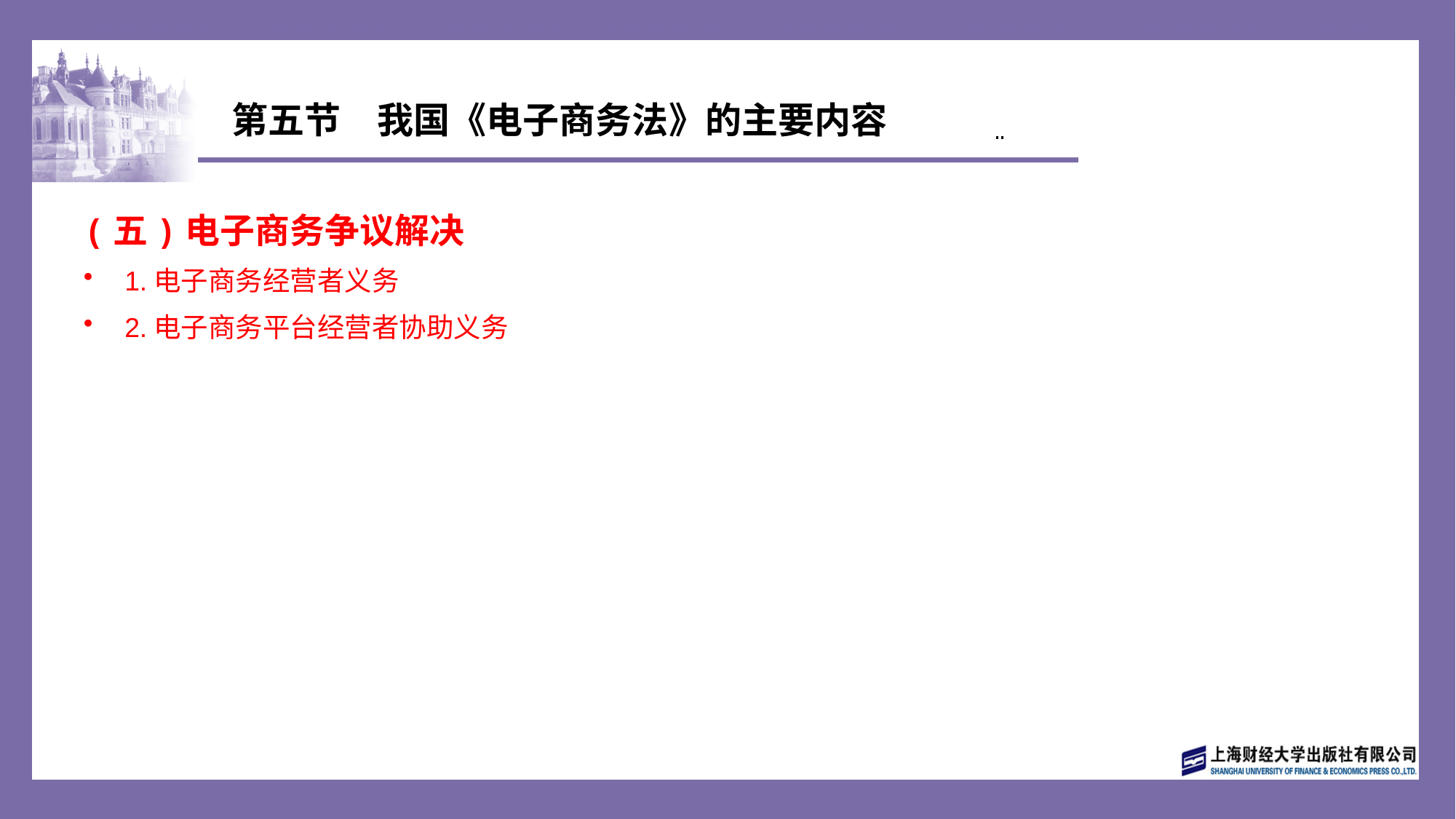

# 第五节　我国《电子商务法》的主要内容
(五)电子商务争议解决
1.电子商务经营者义务
2.电子商务平台经营者协助义务